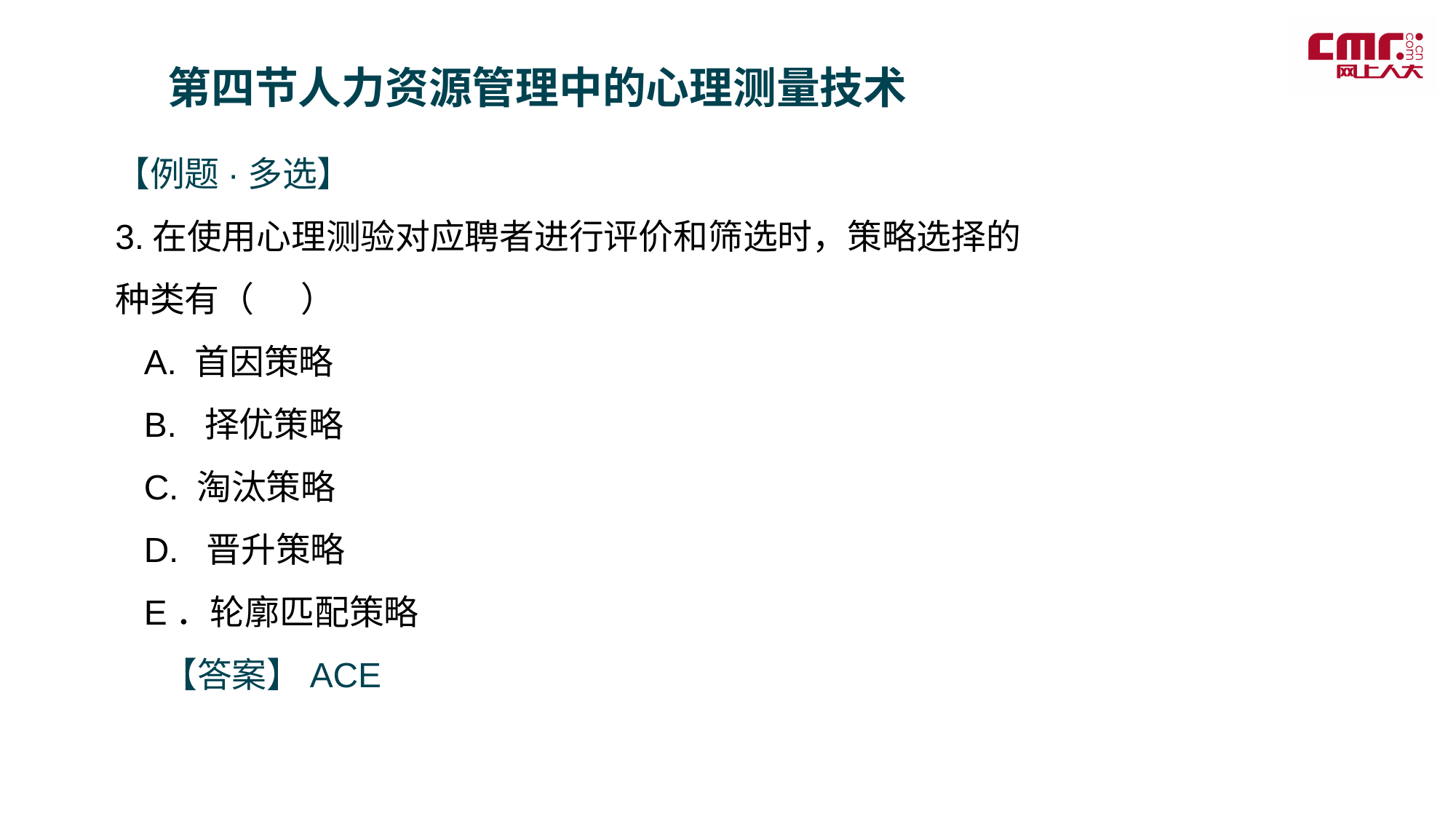

第四节人力资源管理中的心理测量技术
【例题·多选】
3.在使用心理测验对应聘者进行评价和筛选时，策略选择的种类有（      ）
   A. 首因策略
   B.  择优策略
   C. 淘汰策略
   D.  晋升策略
   E．轮廓匹配策略
     【答案】ACE